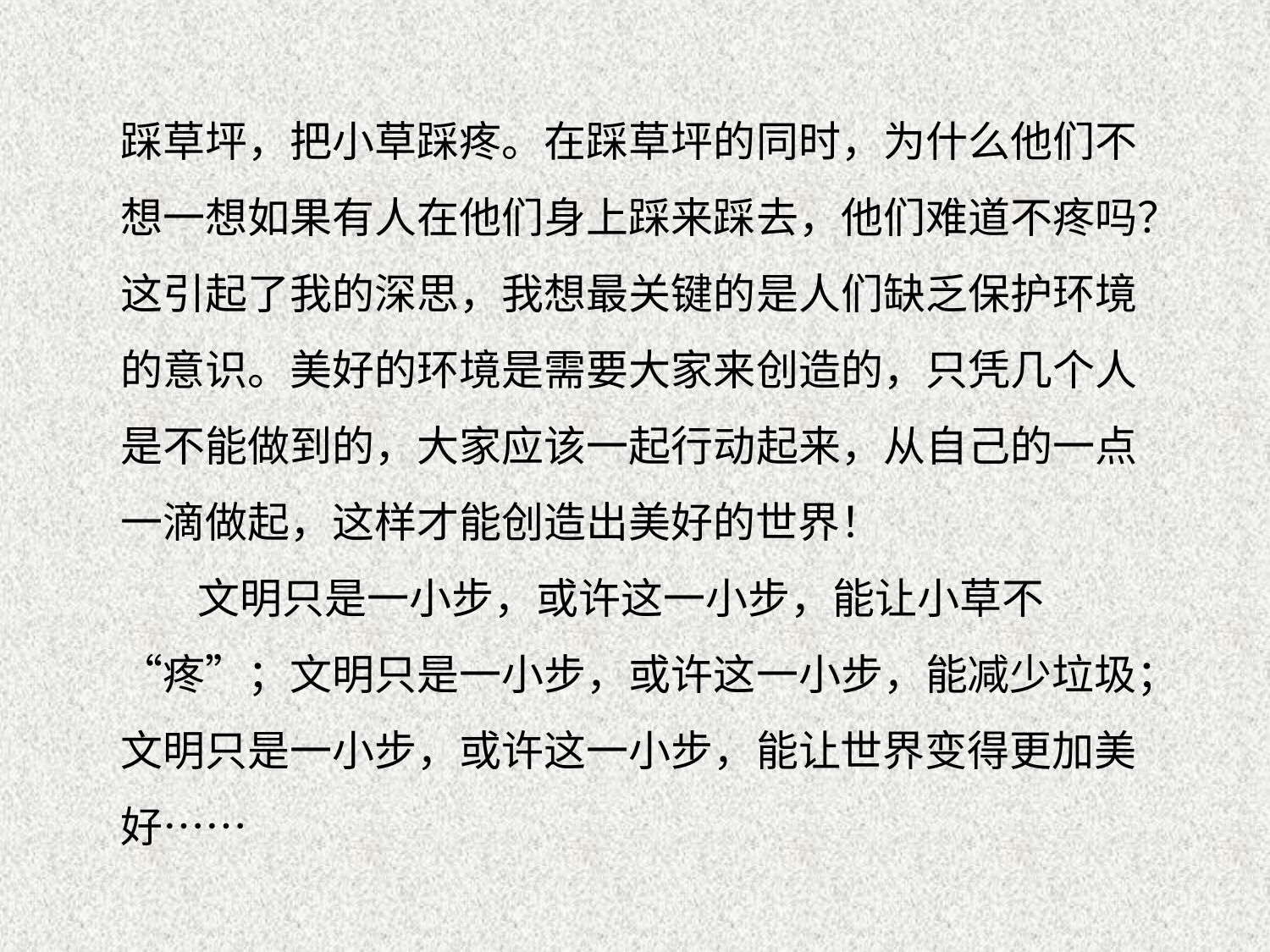

踩草坪，把小草踩疼。在踩草坪的同时，为什么他们不想一想如果有人在他们身上踩来踩去，他们难道不疼吗？这引起了我的深思，我想最关键的是人们缺乏保护环境的意识。美好的环境是需要大家来创造的，只凭几个人是不能做到的，大家应该一起行动起来，从自己的一点一滴做起，这样才能创造出美好的世界！
       文明只是一小步，或许这一小步，能让小草不“疼”；文明只是一小步，或许这一小步，能减少垃圾；文明只是一小步，或许这一小步，能让世界变得更加美好……